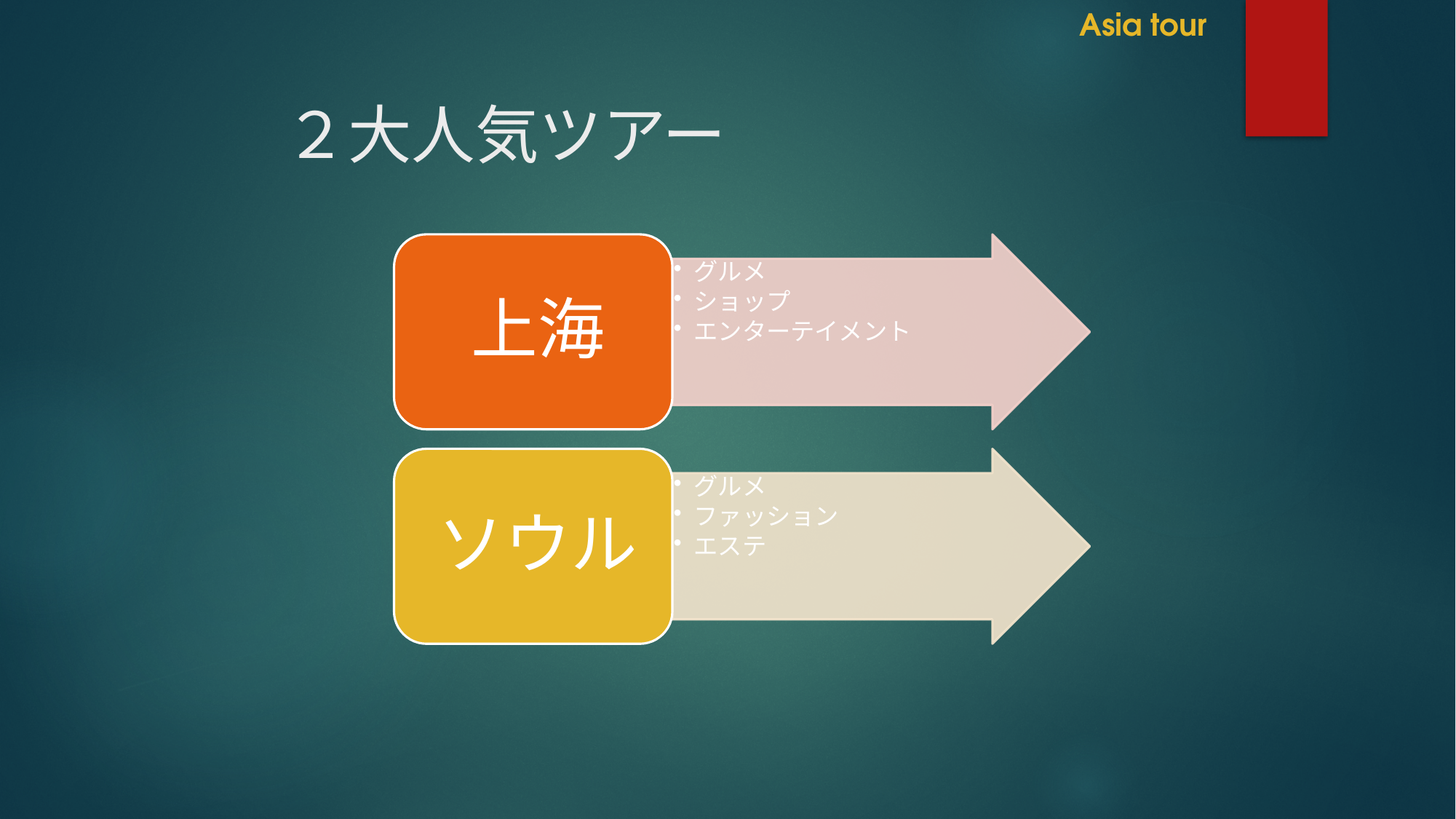

# ２大人気ツアー
グルメ
ショップ
エンターテイメント
上海
グルメ
ファッション
エステ
ソウル